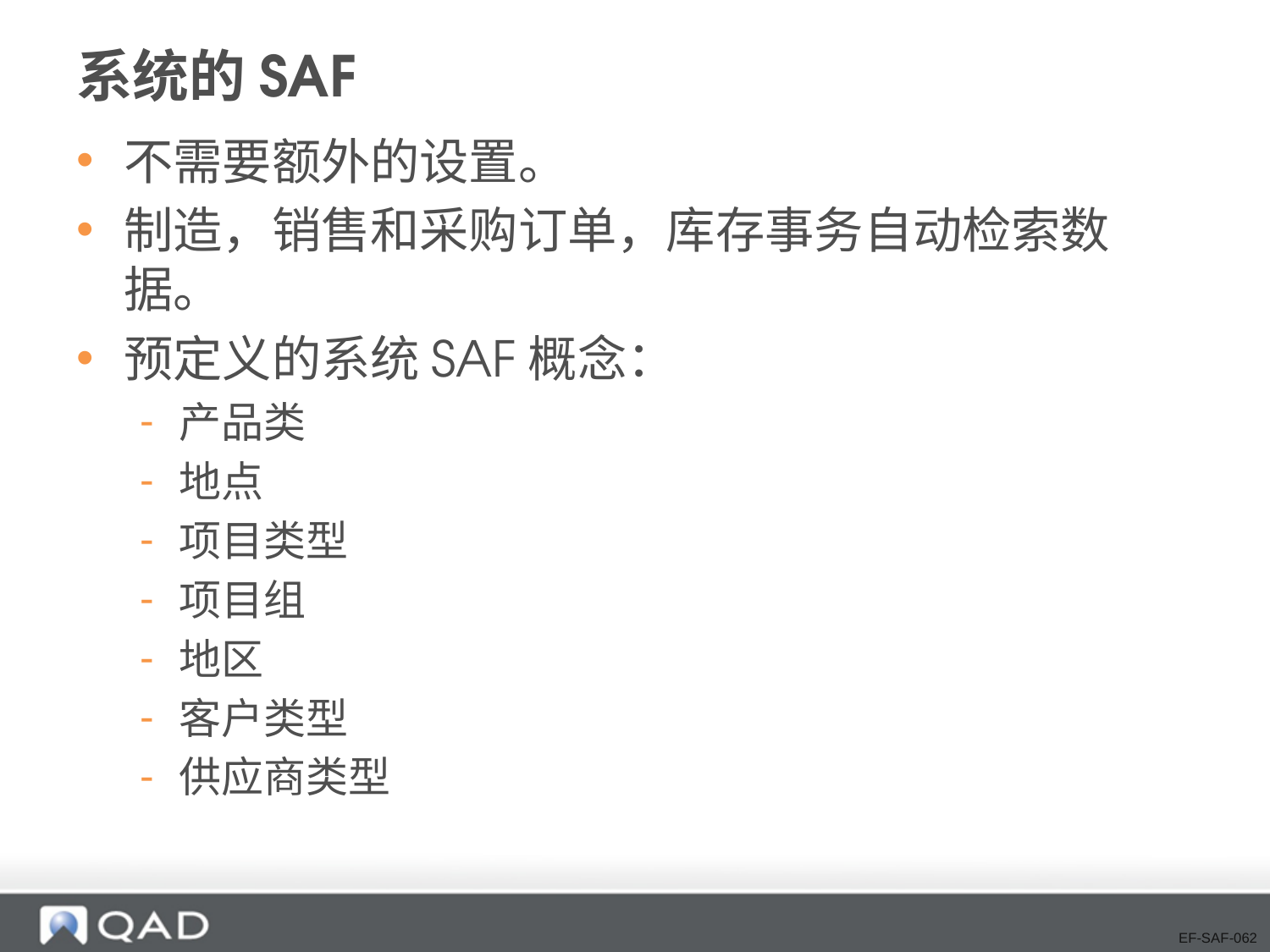

# 系统的SAF
不需要额外的设置。
制造，销售和采购订单，库存事务自动检索数据。
预定义的系统SAF概念：
产品类
地点
项目类型
项目组
地区
客户类型
供应商类型
EF-SAF-062